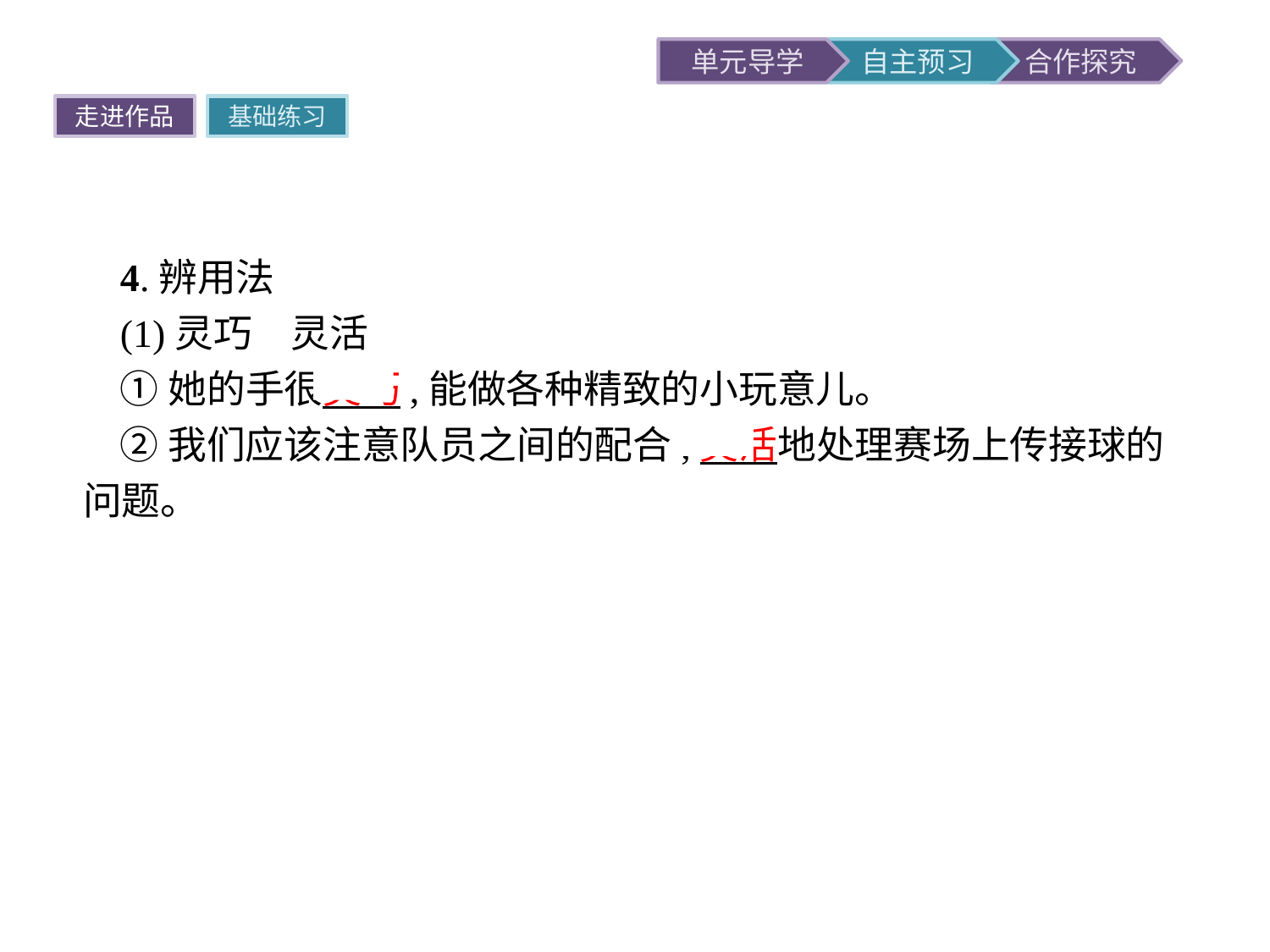

走进作品
基础练习
4.辨用法
(1)灵巧　灵活
①她的手很灵巧,能做各种精致的小玩意儿。
②我们应该注意队员之间的配合,灵活地处理赛场上传接球的问题。
提示二者都有“不死板、易于运用”的意思,但词义的侧重点和使用对象不同。“灵巧”指灵活而巧妙,既可用于有生命的对象,也可用于无生命的对象。“灵活”指敏捷、不呆板,善于随机应变,不拘泥,主要用于有生命的对象。